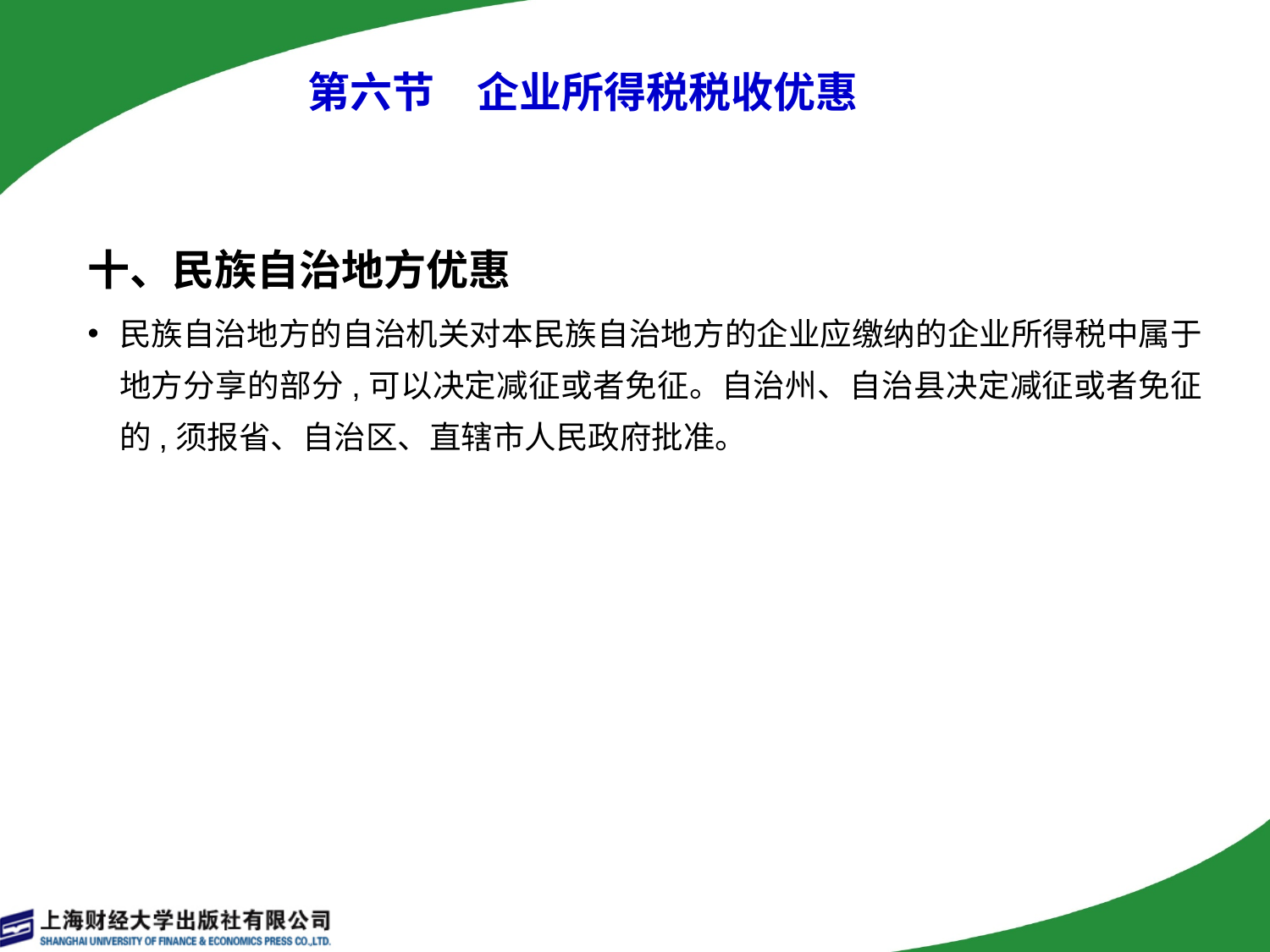

# 第六节　企业所得税税收优惠

十、民族自治地方优惠
民族自治地方的自治机关对本民族自治地方的企业应缴纳的企业所得税中属于地方分享的部分,可以决定减征或者免征。自治州、自治县决定减征或者免征的,须报省、自治区、直辖市人民政府批准。